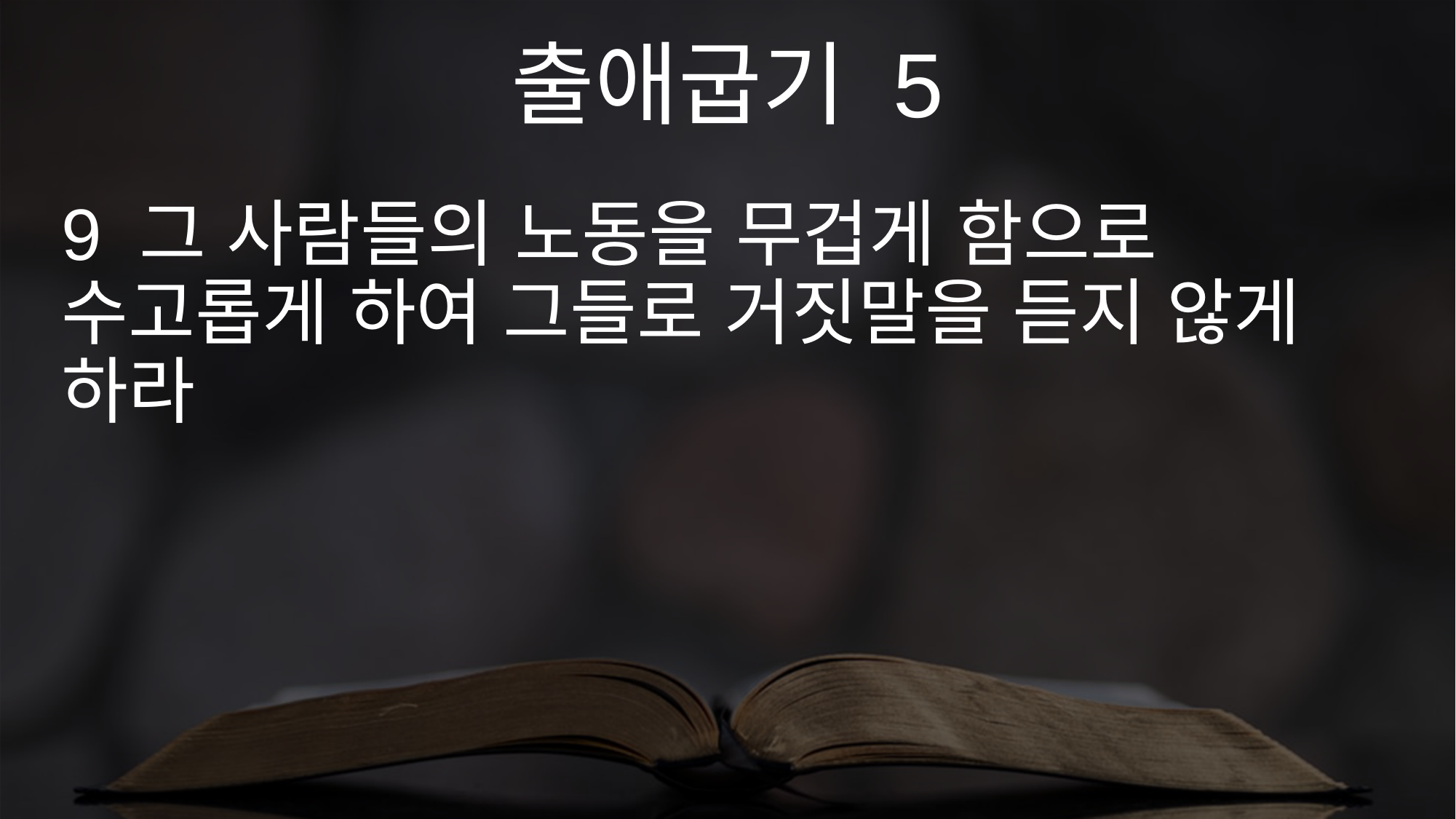

출애굽기 5
9 그 사람들의 노동을 무겁게 함으로 수고롭게 하여 그들로 거짓말을 듣지 않게 하라